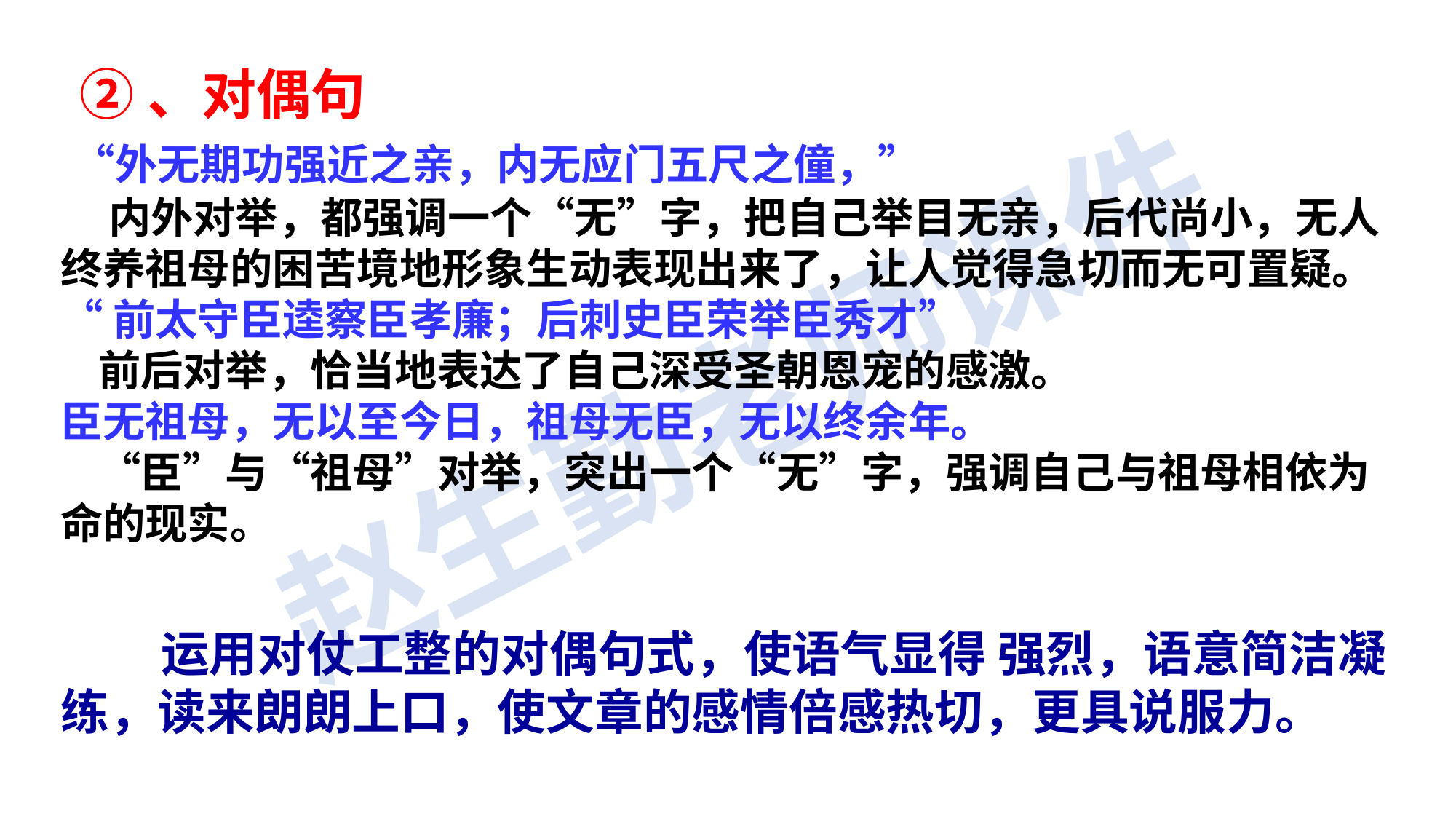

②、对偶句
 “外无期功强近之亲，内无应门五尺之僮，”
    内外对举，都强调一个“无”字，把自己举目无亲，后代尚小，无人终养祖母的困苦境地形象生动表现出来了，让人觉得急切而无可置疑。
“前太守臣逵察臣孝廉；后刺史臣荣举臣秀才”
    前后对举，恰当地表达了自己深受圣朝恩宠的感激。
臣无祖母，无以至今日，祖母无臣，无以终余年。
    “臣”与“祖母”对举，突出一个“无”字，强调自己与祖母相依为命的现实。
        运用对仗工整的对偶句式，使语气显得 强烈，语意简洁凝练，读来朗朗上口，使文章的感情倍感热切，更具说服力。